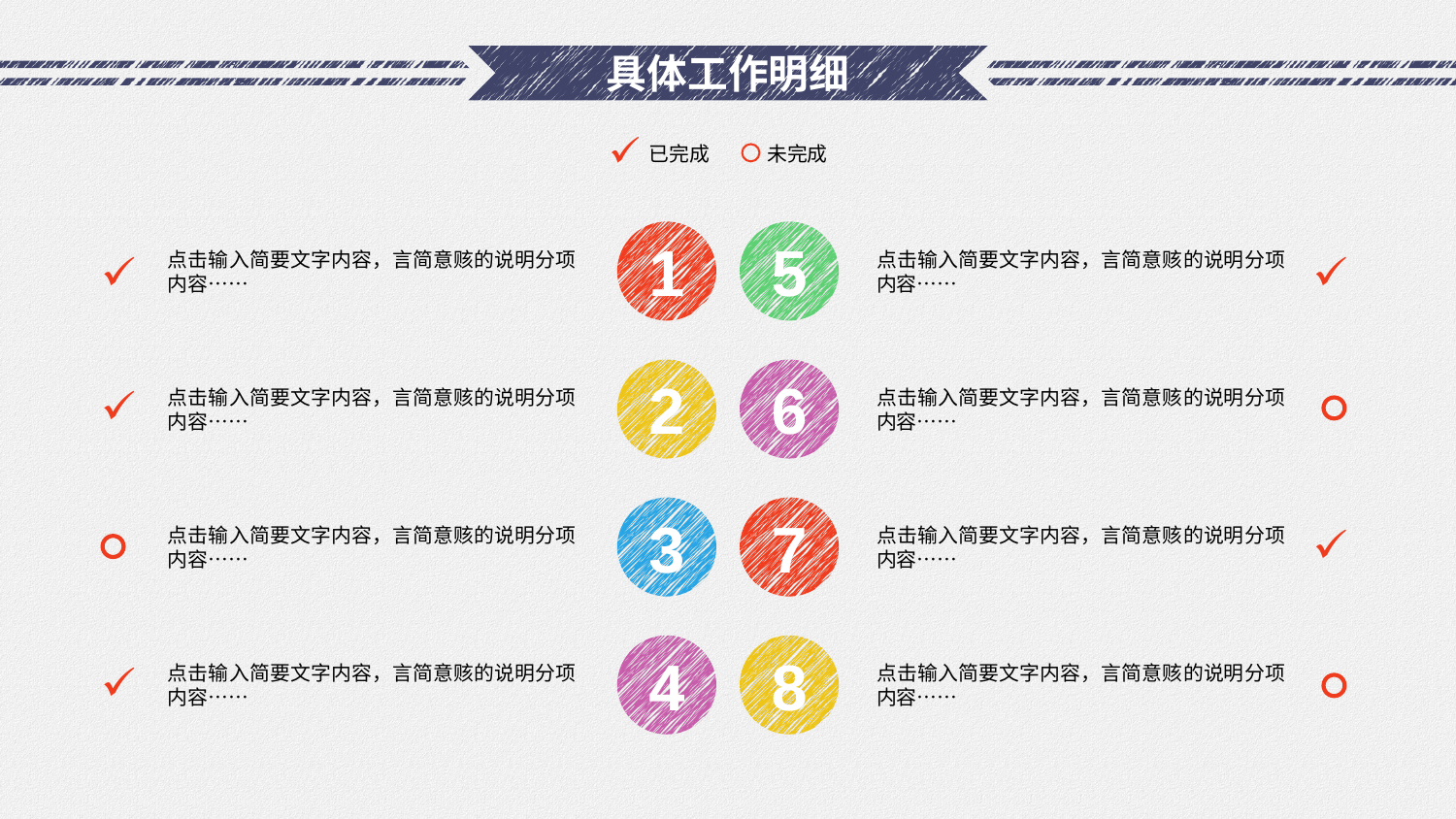

# 具体工作明细

已完成
未完成

1
5
点击输入简要文字内容，言简意赅的说明分项内容……
点击输入简要文字内容，言简意赅的说明分项内容……

2
6
点击输入简要文字内容，言简意赅的说明分项内容……
点击输入简要文字内容，言简意赅的说明分项内容……

3
7
点击输入简要文字内容，言简意赅的说明分项内容……
点击输入简要文字内容，言简意赅的说明分项内容……

4
8
点击输入简要文字内容，言简意赅的说明分项内容……
点击输入简要文字内容，言简意赅的说明分项内容……